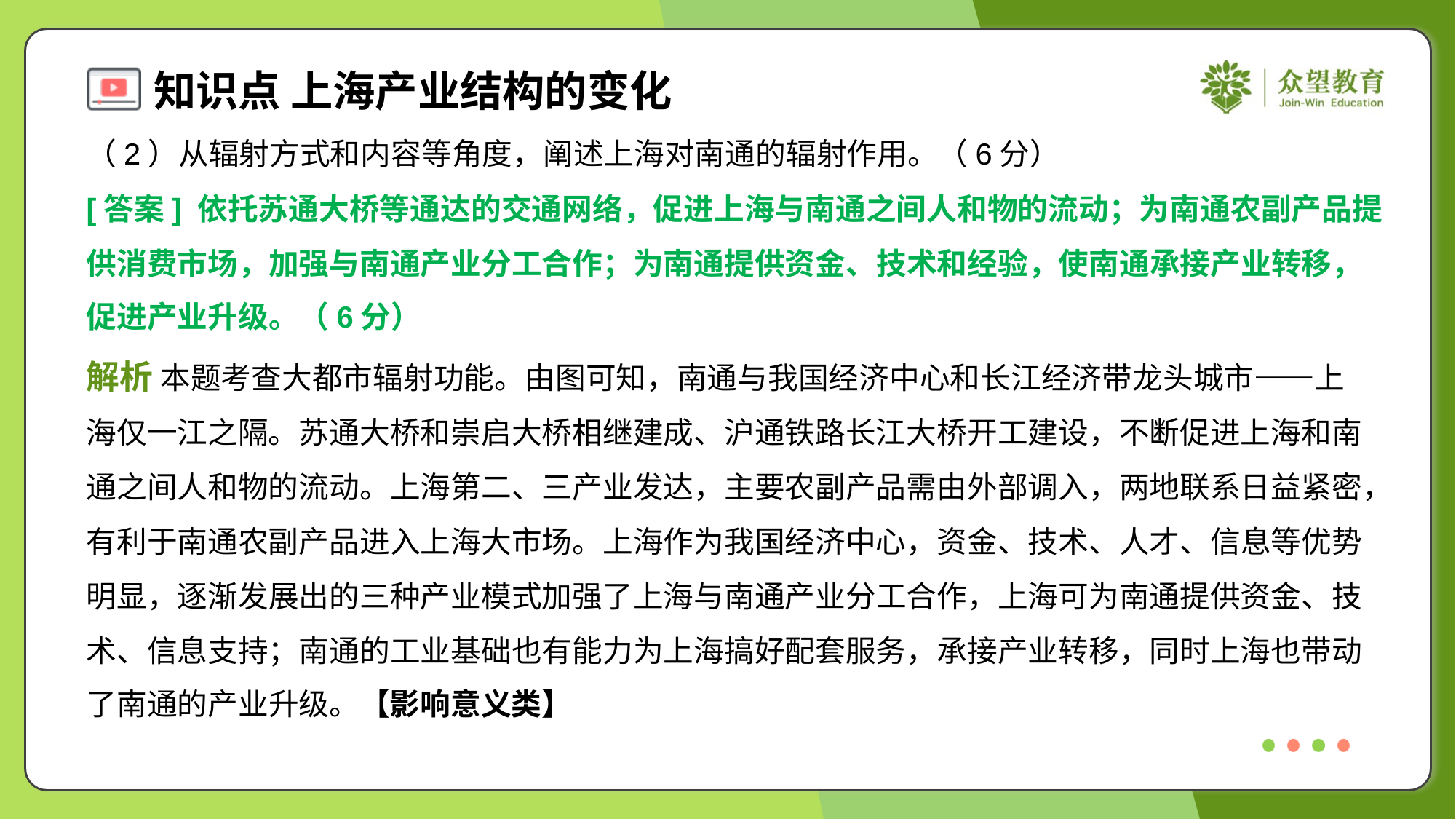

（2）从辐射方式和内容等角度，阐述上海对南通的辐射作用。（6分）
[答案] 依托苏通大桥等通达的交通网络，促进上海与南通之间人和物的流动；为南通农副产品提
供消费市场，加强与南通产业分工合作；为南通提供资金、技术和经验，使南通承接产业转移，
促进产业升级。（6分）
解析 本题考查大都市辐射功能。由图可知，南通与我国经济中心和长江经济带龙头城市——上
海仅一江之隔。苏通大桥和崇启大桥相继建成、沪通铁路长江大桥开工建设，不断促进上海和南
通之间人和物的流动。上海第二、三产业发达，主要农副产品需由外部调入，两地联系日益紧密，
有利于南通农副产品进入上海大市场。上海作为我国经济中心，资金、技术、人才、信息等优势
明显，逐渐发展出的三种产业模式加强了上海与南通产业分工合作，上海可为南通提供资金、技
术、信息支持；南通的工业基础也有能力为上海搞好配套服务，承接产业转移，同时上海也带动
了南通的产业升级。【影响意义类】